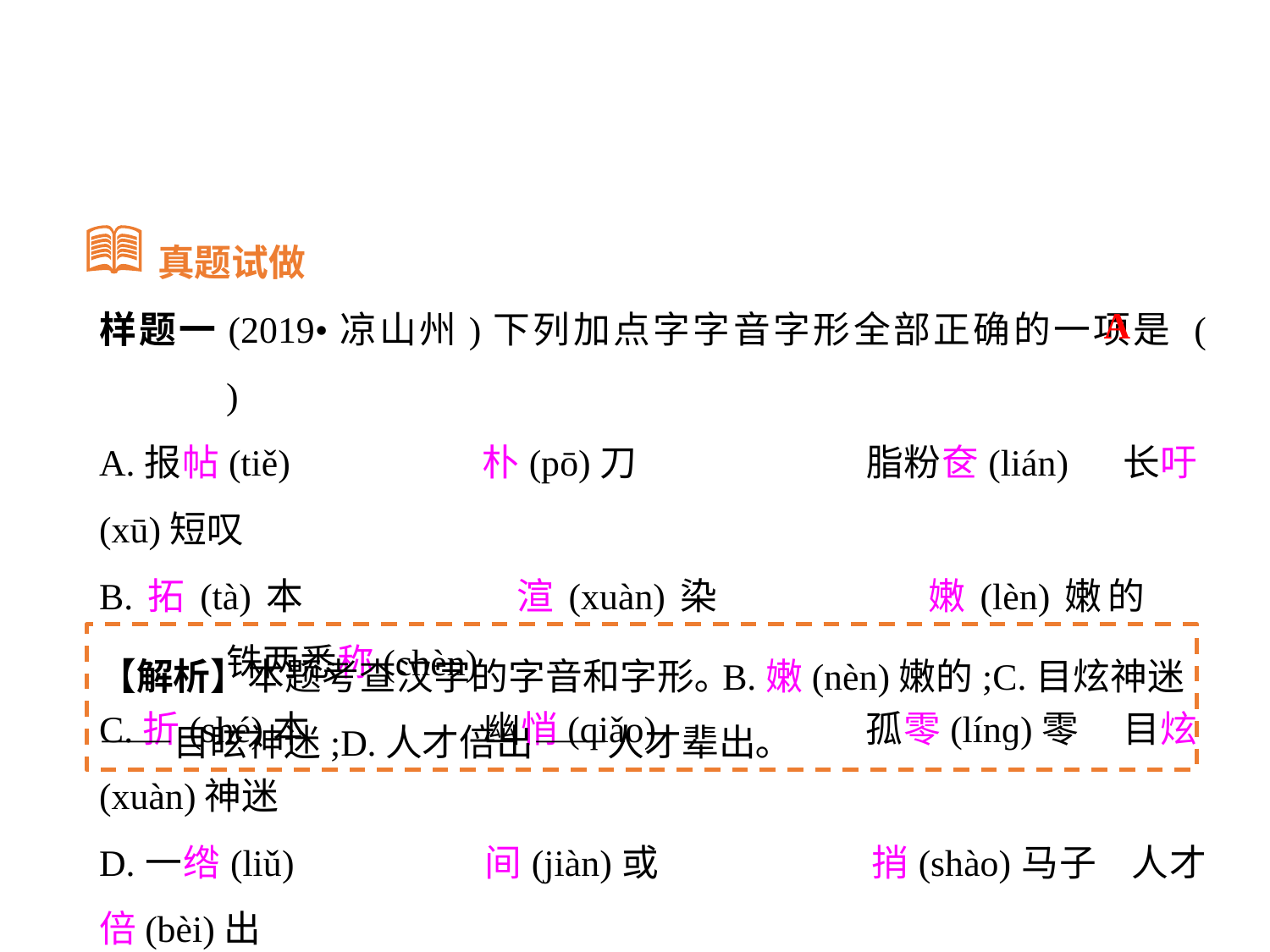

真题试做
样题一(2019•凉山州)下列加点字字音字形全部正确的一项是 (	)
A.报帖(tiě)		朴(pō)刀		脂粉奁(lián)	长吁(xū)短叹
B.拓(tà)本		渲(xuàn)染		嫩(lèn)嫩的		铢两悉称(chèn)
C.折(shé)本		幽悄(qiǎo)		孤零(línɡ)零	目炫(xuàn)神迷
D.一绺(liǔ)		间(jiàn)或		捎(shào)马子	人才倍(bèi)出

A
【解析】本题考查汉字的字音和字形｡B.嫩(nèn)嫩的;C.目炫神迷——目眩神迷;D.人才倍出——人才辈出｡